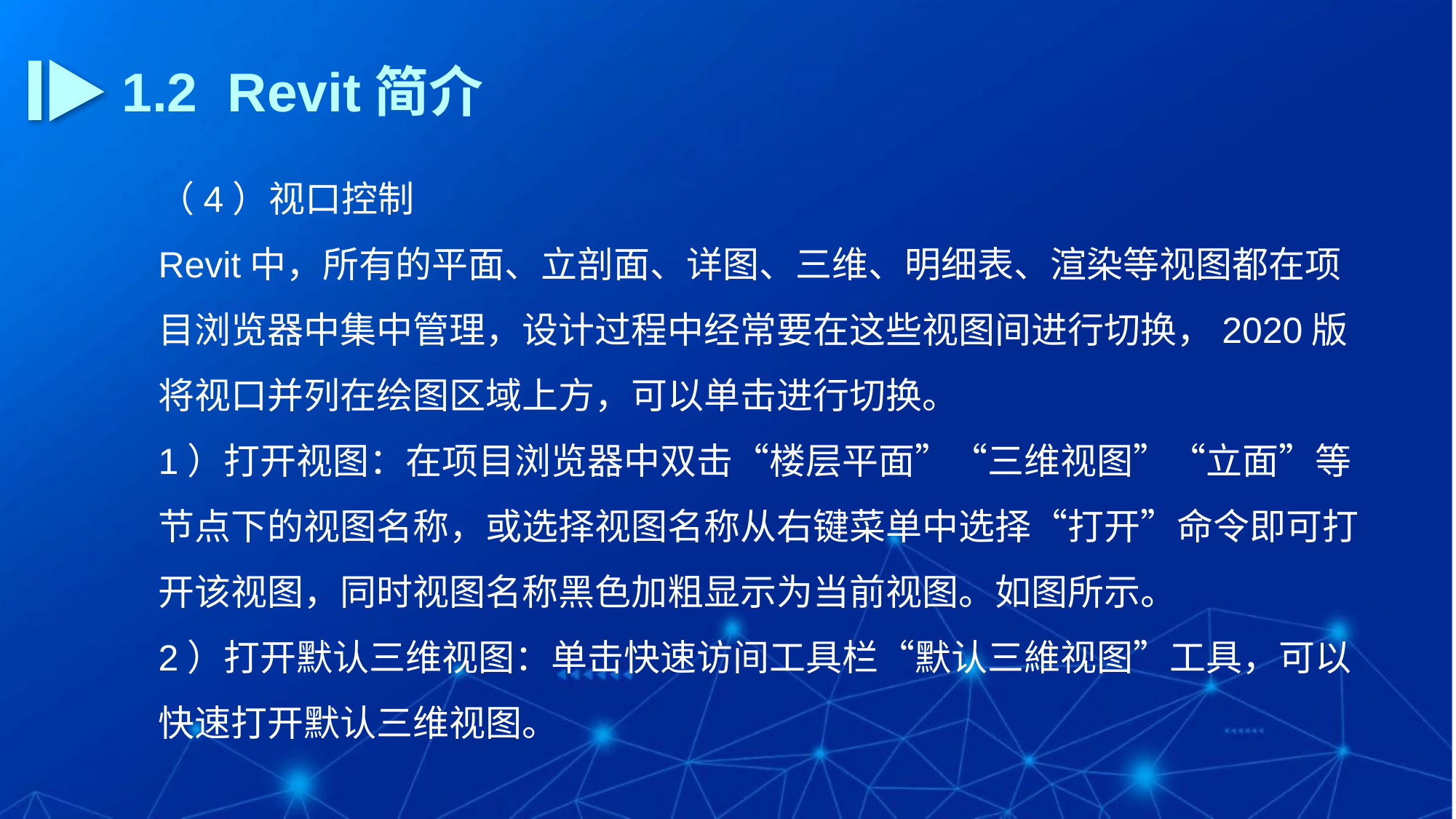

1.2  Revit简介

（4）视口控制
Revit中，所有的平面、立剖面、详图、三维、明细表、渲染等视图都在项目浏览器中集中管理，设计过程中经常要在这些视图间进行切换，2020版将视口并列在绘图区域上方，可以单击进行切换。
1）打开视图：在项目浏览器中双击“楼层平面”“三维视图”“立面”等节点下的视图名称，或选择视图名称从右键菜单中选择“打开”命令即可打开该视图，同时视图名称黑色加粗显示为当前视图。如图所示。
2）打开默认三维视图：单击快速访间工具栏“默认三維视图”工具，可以快速打开默认三维视图。